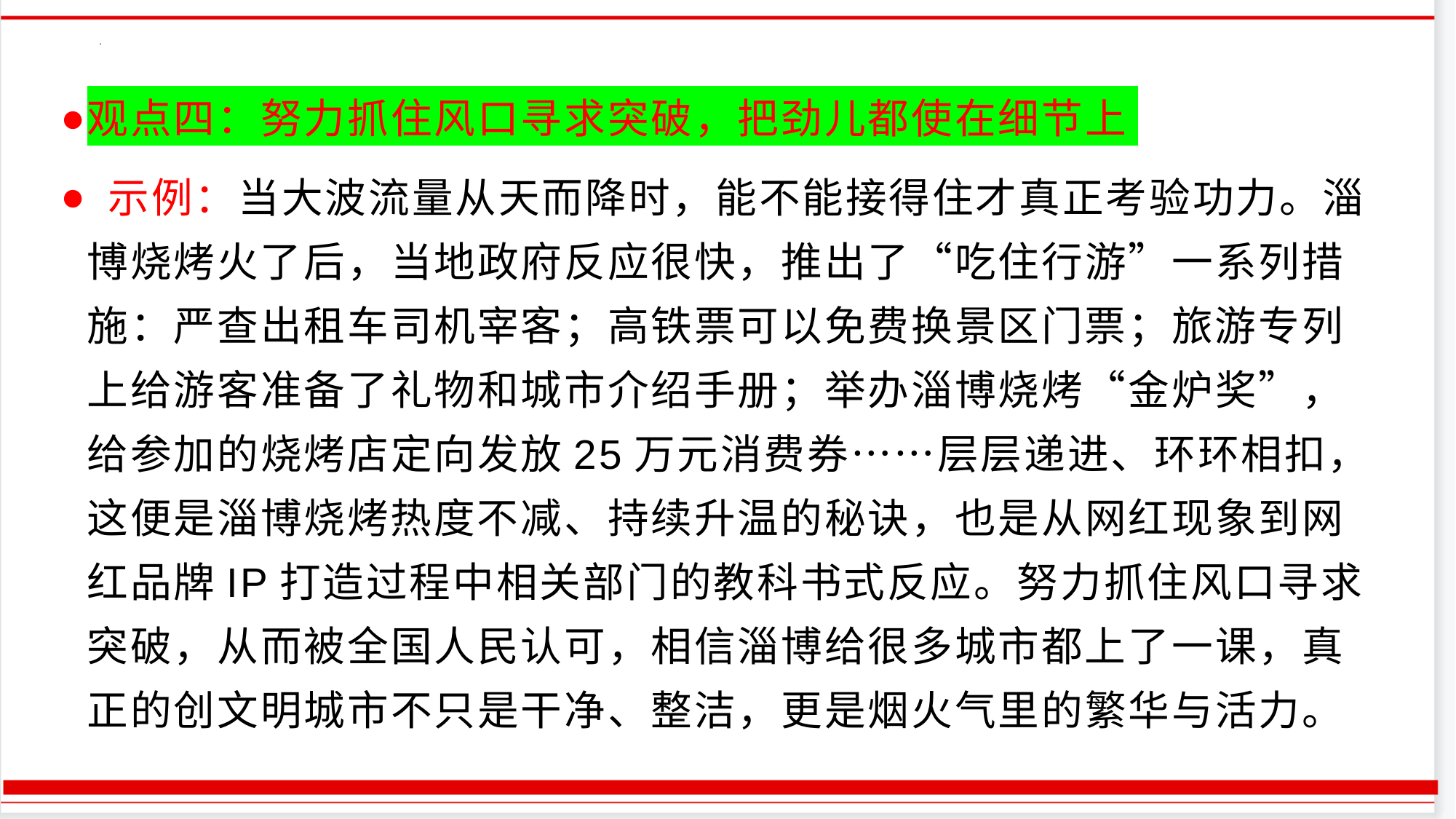

观点四：努力抓住风口寻求突破，把劲儿都使在细节上
 示例：当大波流量从天而降时，能不能接得住才真正考验功力。淄博烧烤火了后，当地政府反应很快，推出了“吃住行游”一系列措施：严查出租车司机宰客；高铁票可以免费换景区门票；旅游专列上给游客准备了礼物和城市介绍手册；举办淄博烧烤“金炉奖”，给参加的烧烤店定向发放25万元消费券……层层递进、环环相扣，这便是淄博烧烤热度不减、持续升温的秘诀，也是从网红现象到网红品牌IP打造过程中相关部门的教科书式反应。努力抓住风口寻求突破，从而被全国人民认可，相信淄博给很多城市都上了一课，真正的创文明城市不只是干净、整洁，更是烟火气里的繁华与活力。